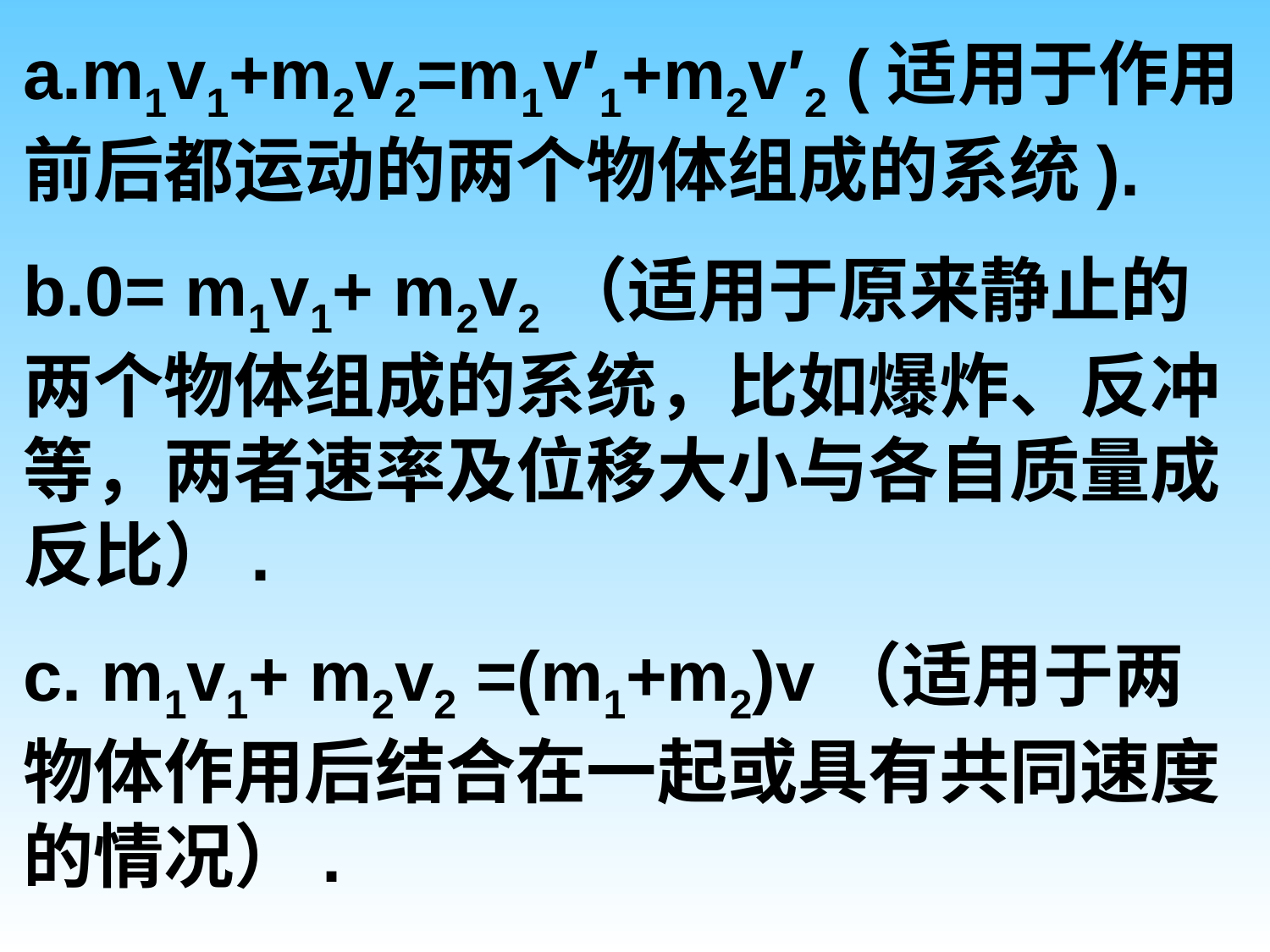

a.m1v1+m2v2=m1v′1+m2v′2 (适用于作用前后都运动的两个物体组成的系统).
b.0= m1v1+ m2v2（适用于原来静止的两个物体组成的系统，比如爆炸、反冲等，两者速率及位移大小与各自质量成反比）.
c. m1v1+ m2v2 =(m1+m2)v（适用于两物体作用后结合在一起或具有共同速度的情况）.